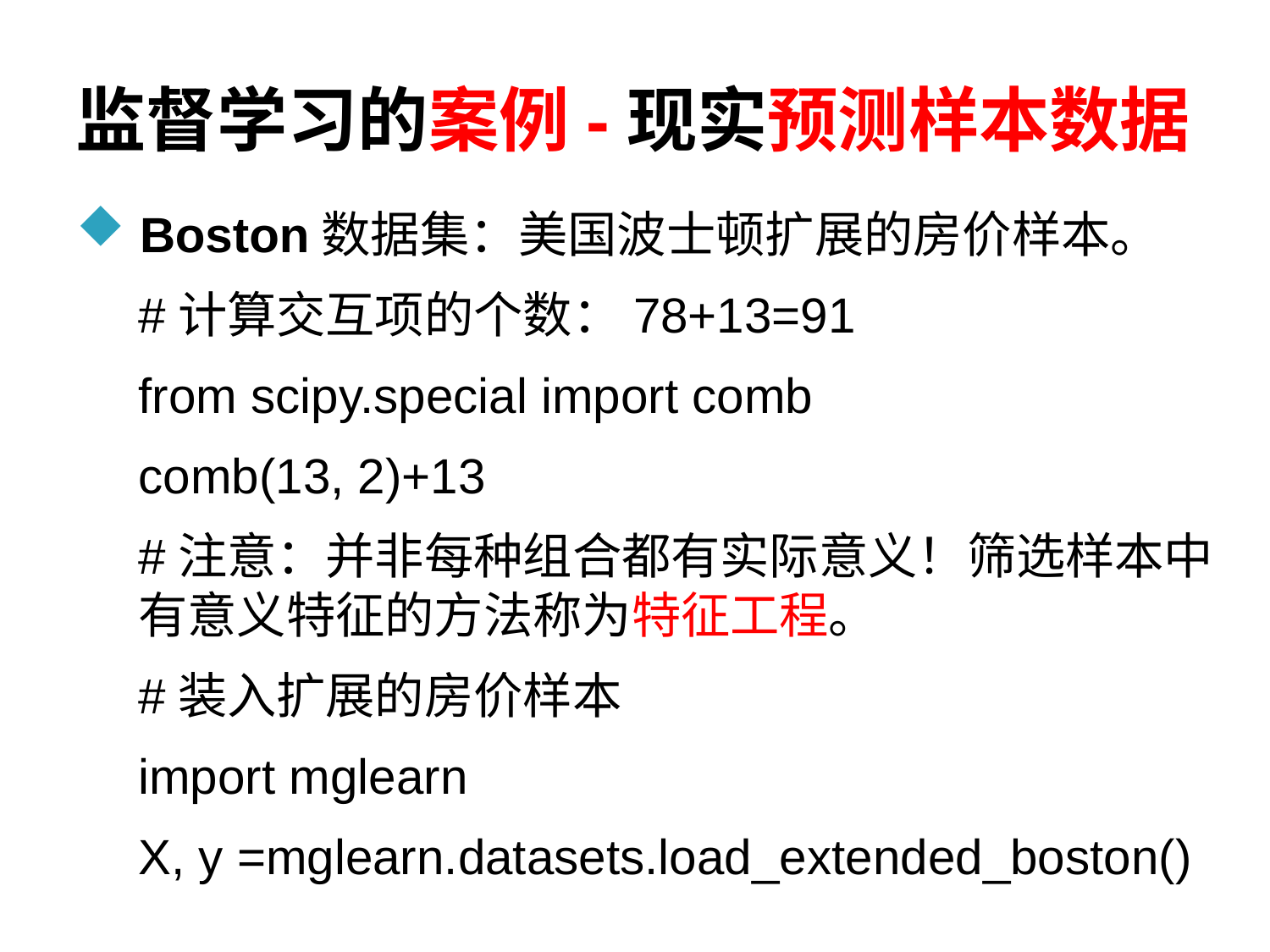

# 监督学习的案例-现实预测样本数据
Boston数据集：美国波士顿扩展的房价样本。
#计算交互项的个数：78+13=91
from scipy.special import comb
comb(13, 2)+13
#注意：并非每种组合都有实际意义！筛选样本中有意义特征的方法称为特征工程。
#装入扩展的房价样本
import mglearn
X, y =mglearn.datasets.load_extended_boston()